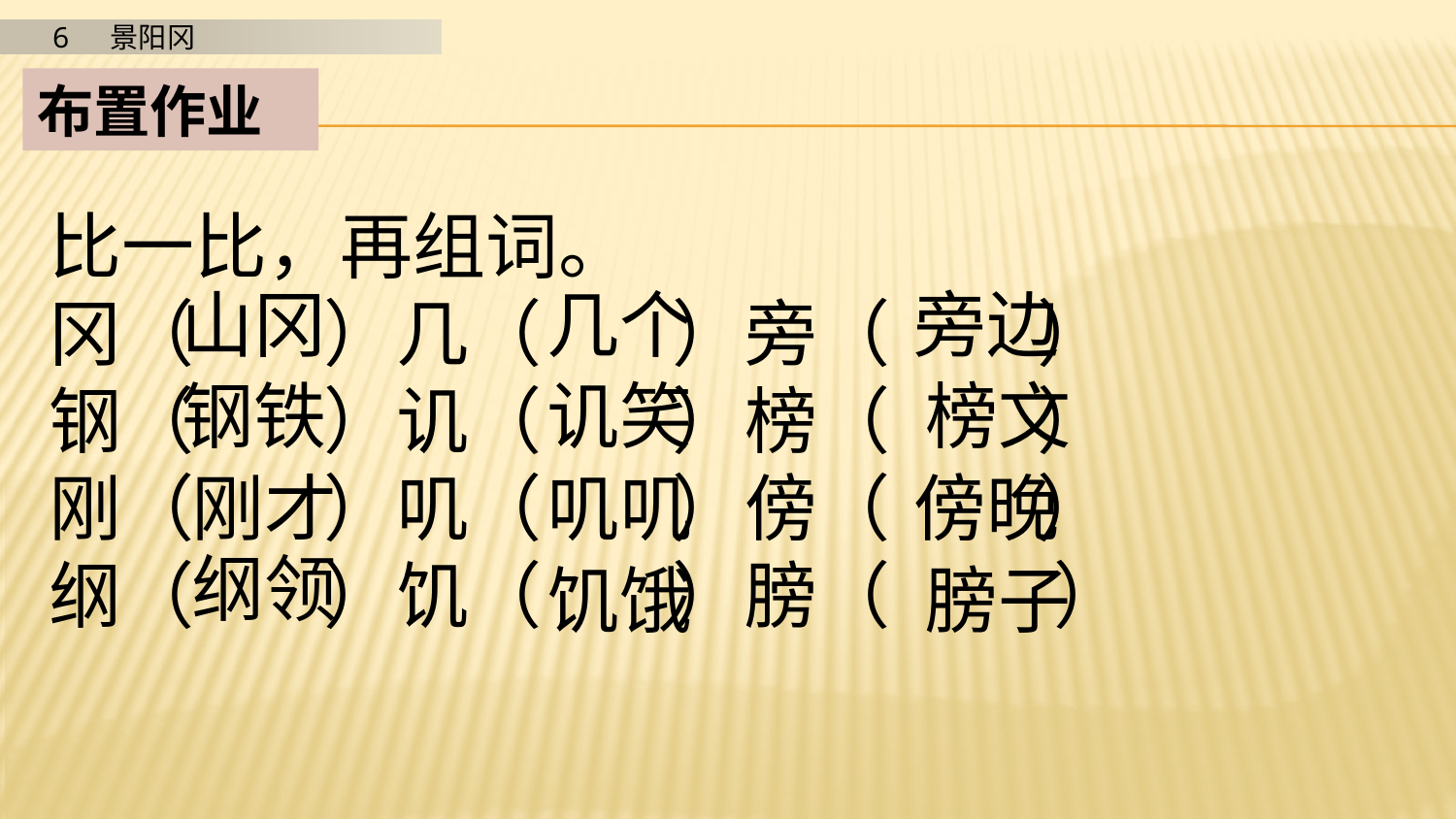

布置作业
比一比，再组词。
冈（        ）几（        ）旁（         ）
钢（        ）讥（        ）榜（         ）
刚（        ）叽（        ）傍（         ）
纲（        ）饥（        ）膀（          ）
山冈
几个
旁边
钢铁
讥笑
榜文
刚才
叽叽
傍晚
纲领
饥饿
膀子